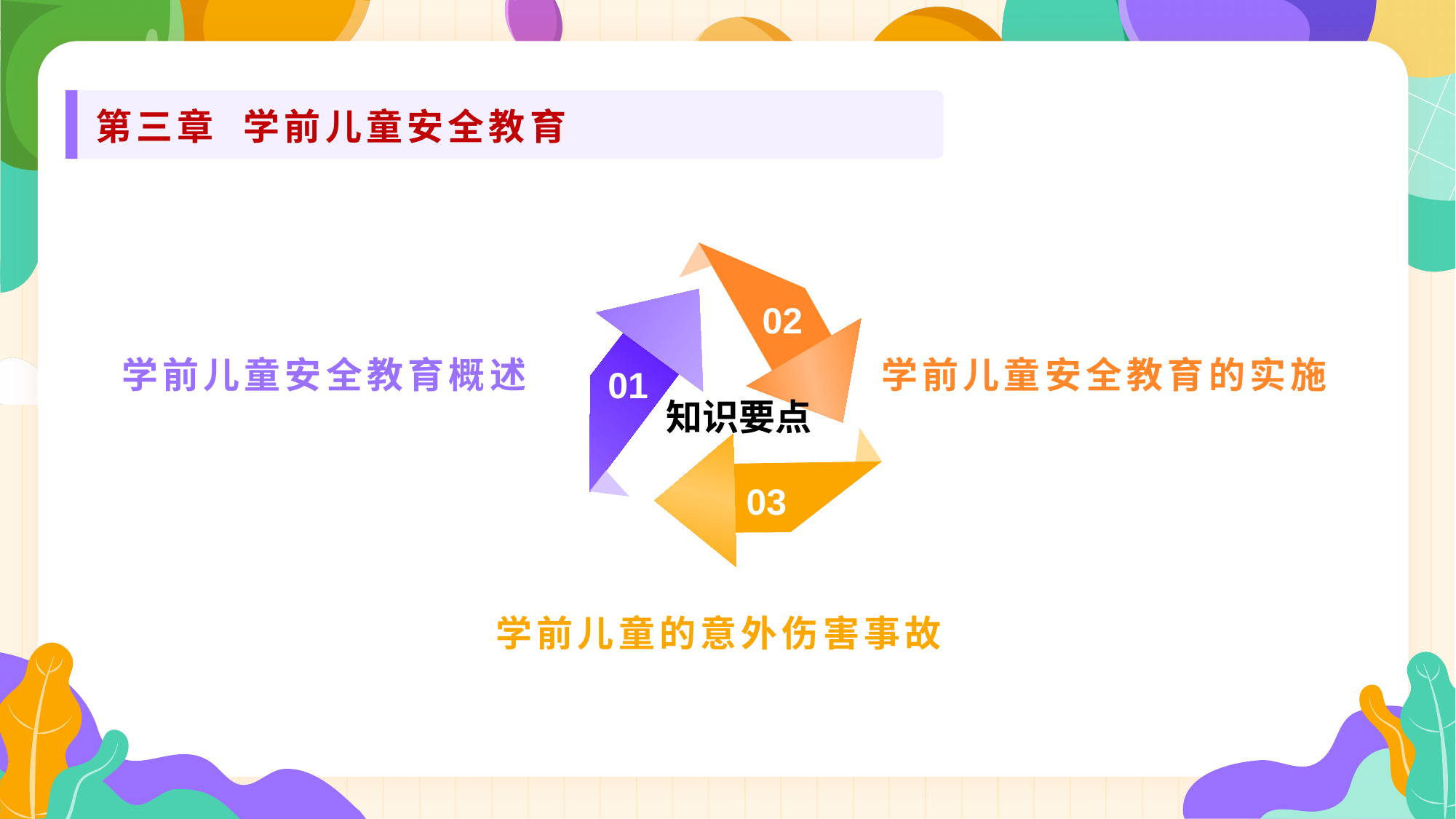

第三章  学前儿童安全教育

02

学前儿童安全教育概述
学前儿童安全教育的实施
01

    知识要点

03
学前儿童的意外伤害事故